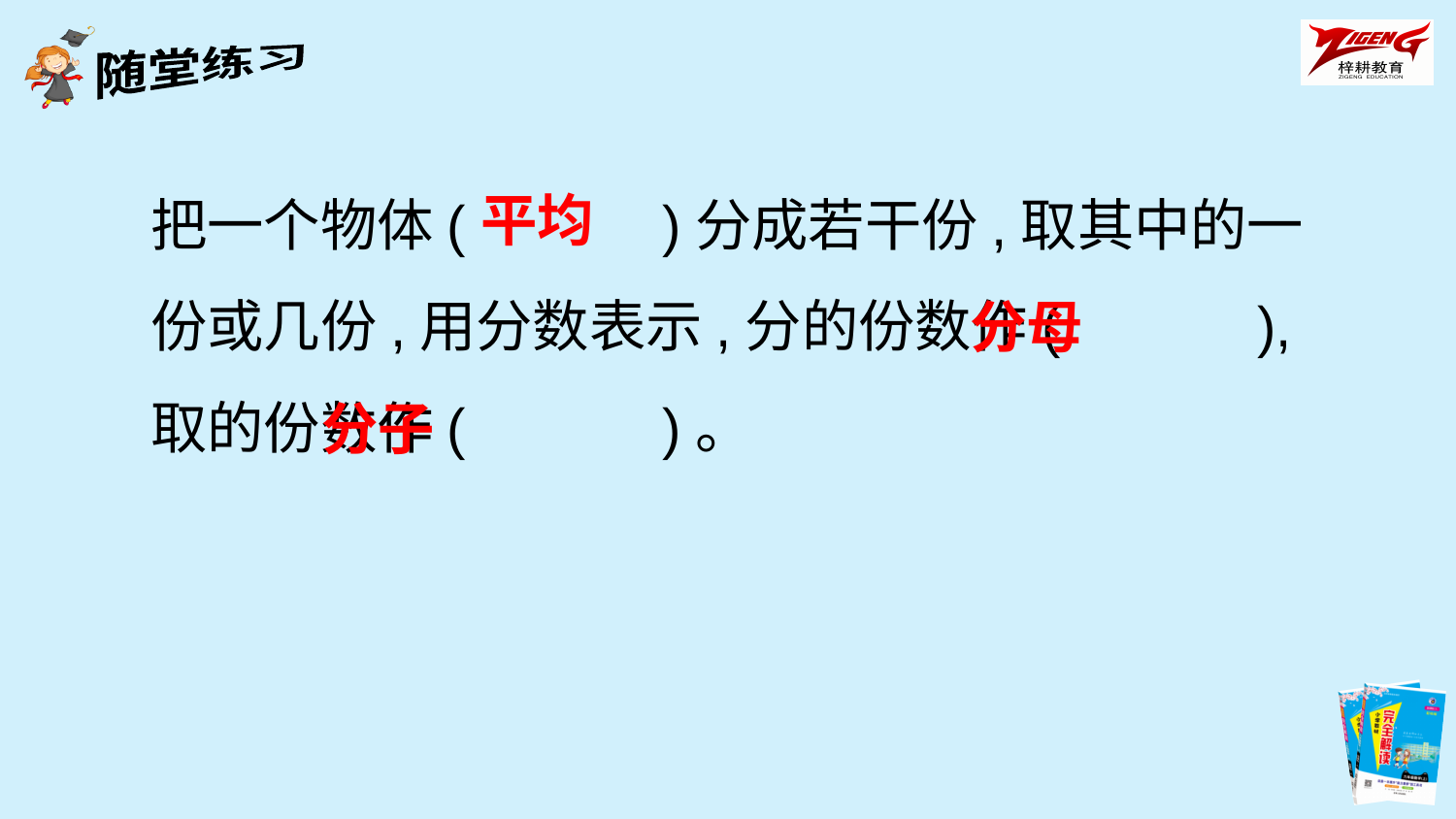

平均
把一个物体(　　　)分成若干份,取其中的一份或几份,用分数表示,分的份数作(　　　),取的份数作(　　　)。
分母
分子